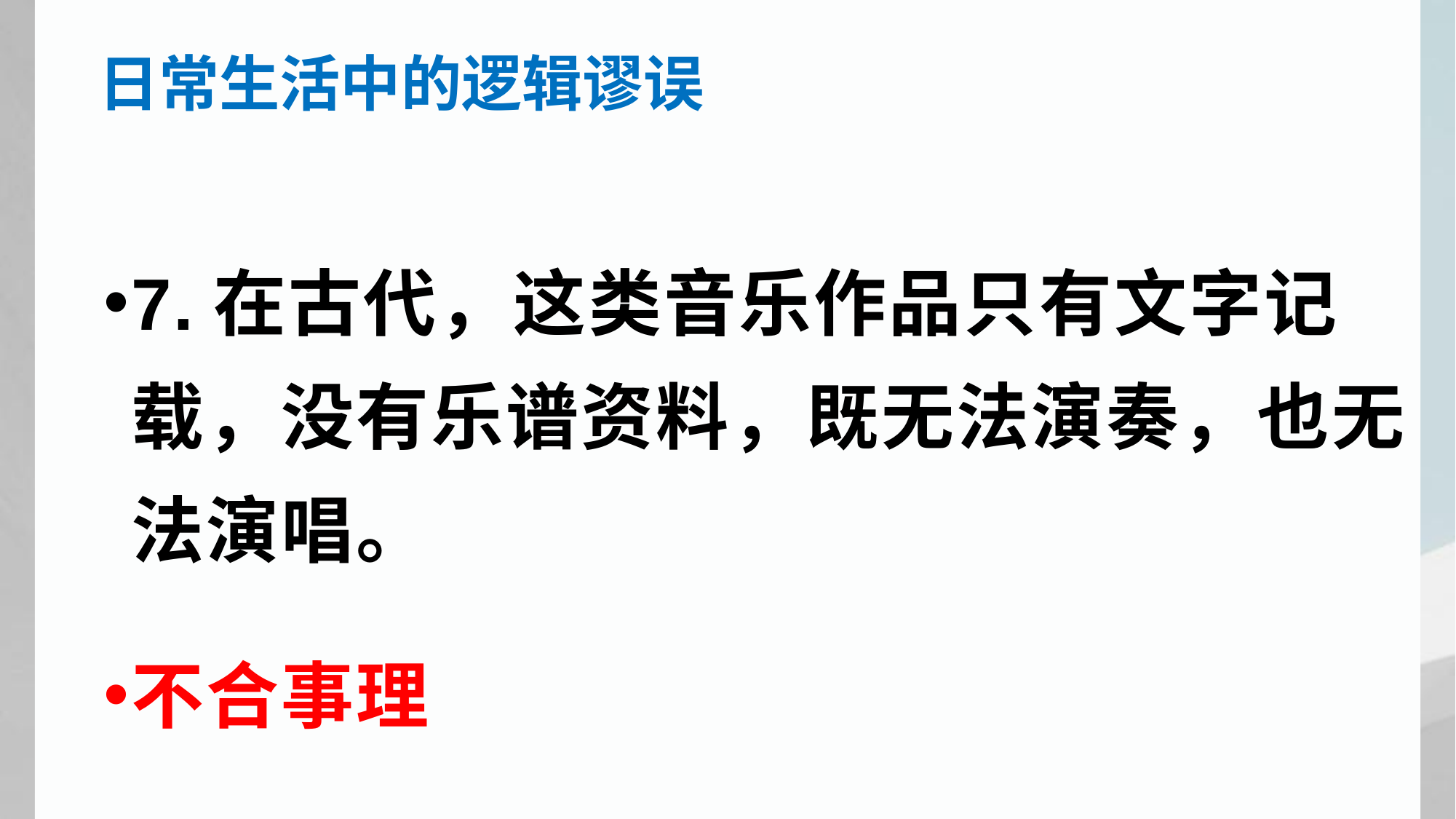

日常生活中的逻辑谬误
7.在古代，这类音乐作品只有文字记载，没有乐谱资料，既无法演奏，也无法演唱。
不合事理